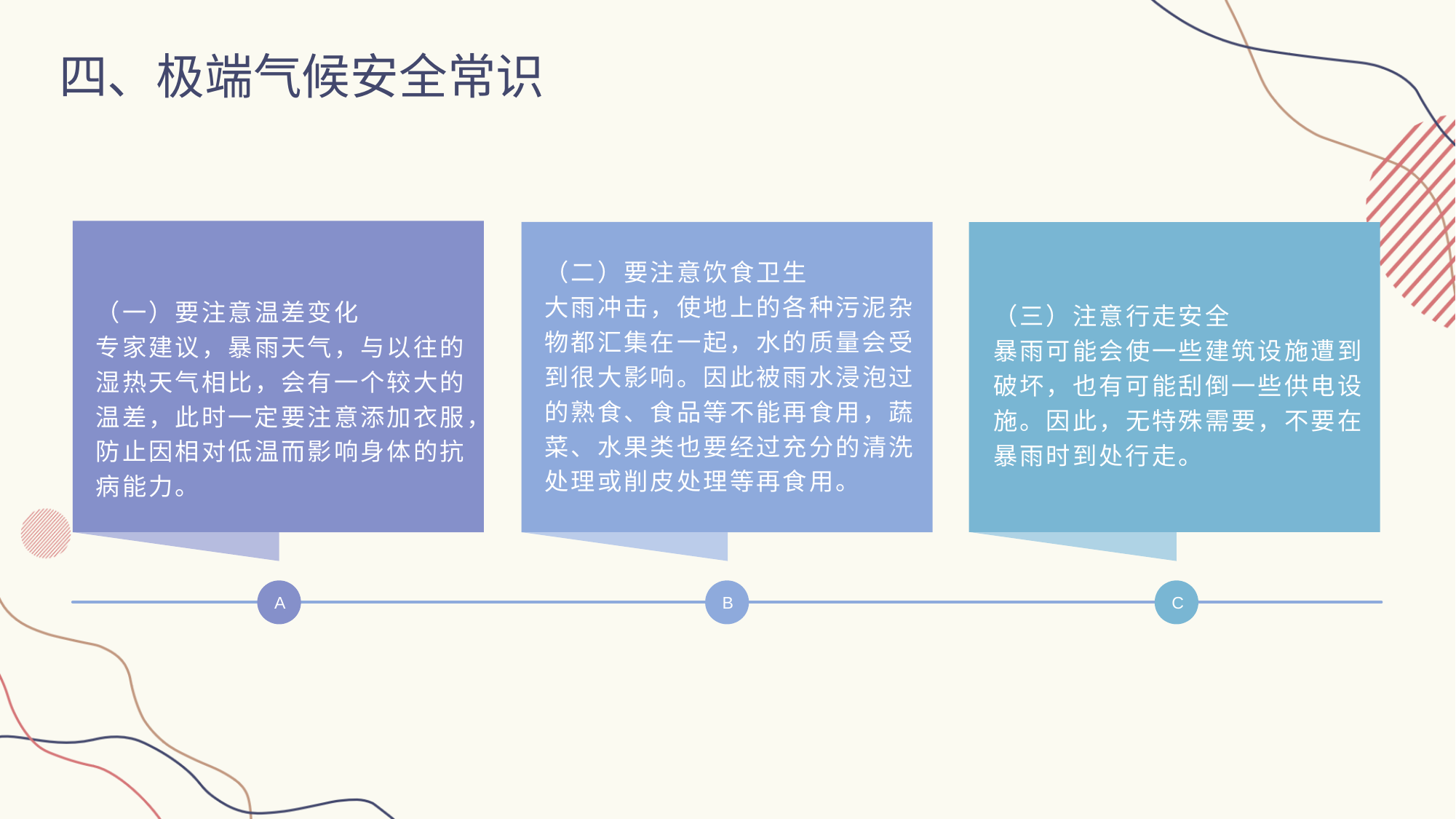

四、极端气候安全常识

（二）要注意饮食卫生
大雨冲击，使地上的各种污泥杂物都汇集在一起，水的质量会受到很大影响。因此被雨水浸泡过的熟食、食品等不能再食用，蔬菜、水果类也要经过充分的清洗处理或削皮处理等再食用。
（三）注意行走安全
暴雨可能会使一些建筑设施遭到破坏，也有可能刮倒一些供电设施。因此，无特殊需要，不要在暴雨时到处行走。
（一）要注意温差变化
专家建议，暴雨天气，与以往的湿热天气相比，会有一个较大的温差，此时一定要注意添加衣服，防止因相对低温而影响身体的抗病能力。

A
B
C